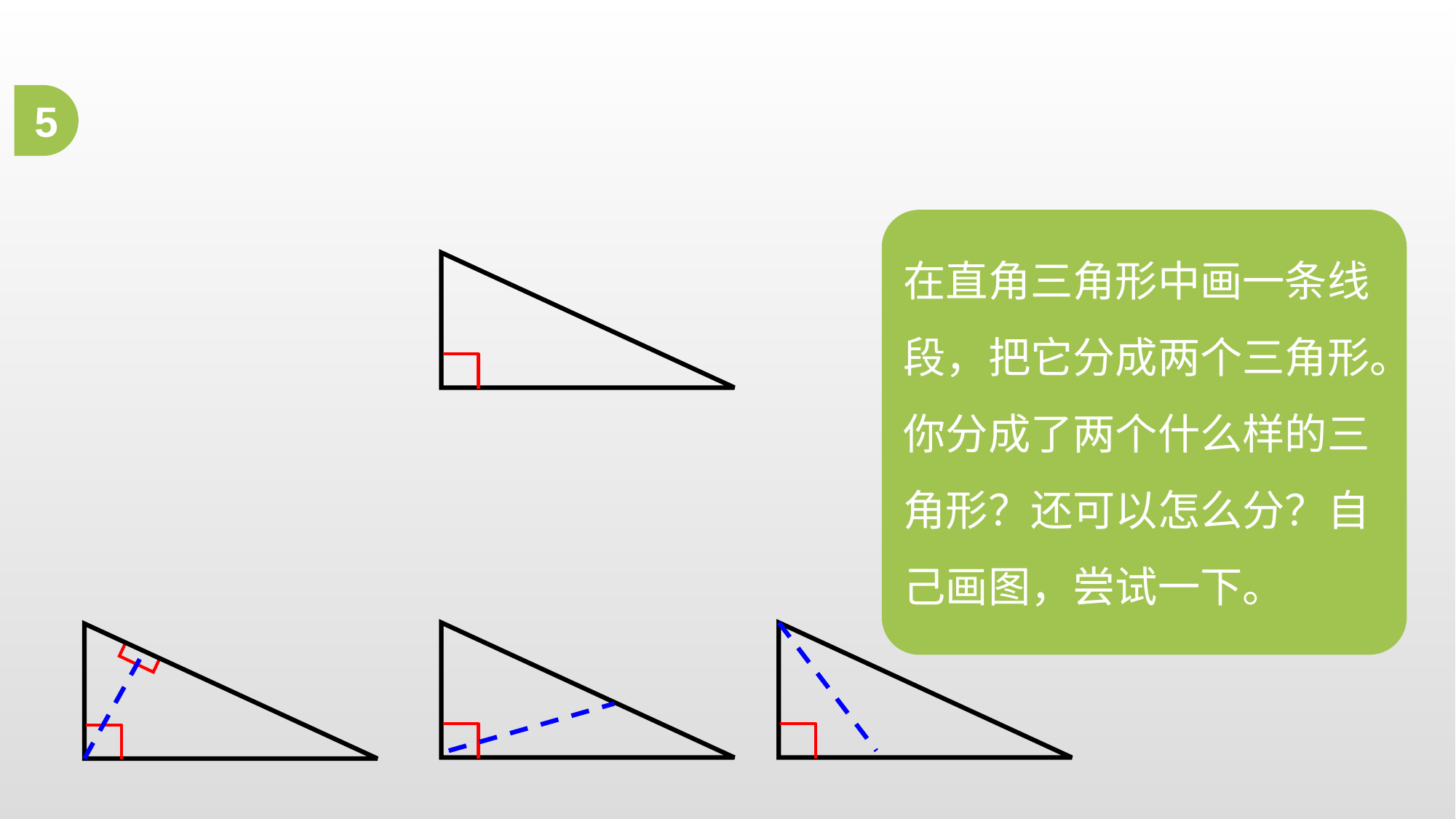

5

在直角三角形中画一条线段，把它分成两个三角形。你分成了两个什么样的三角形？还可以怎么分？自己画图，尝试一下。